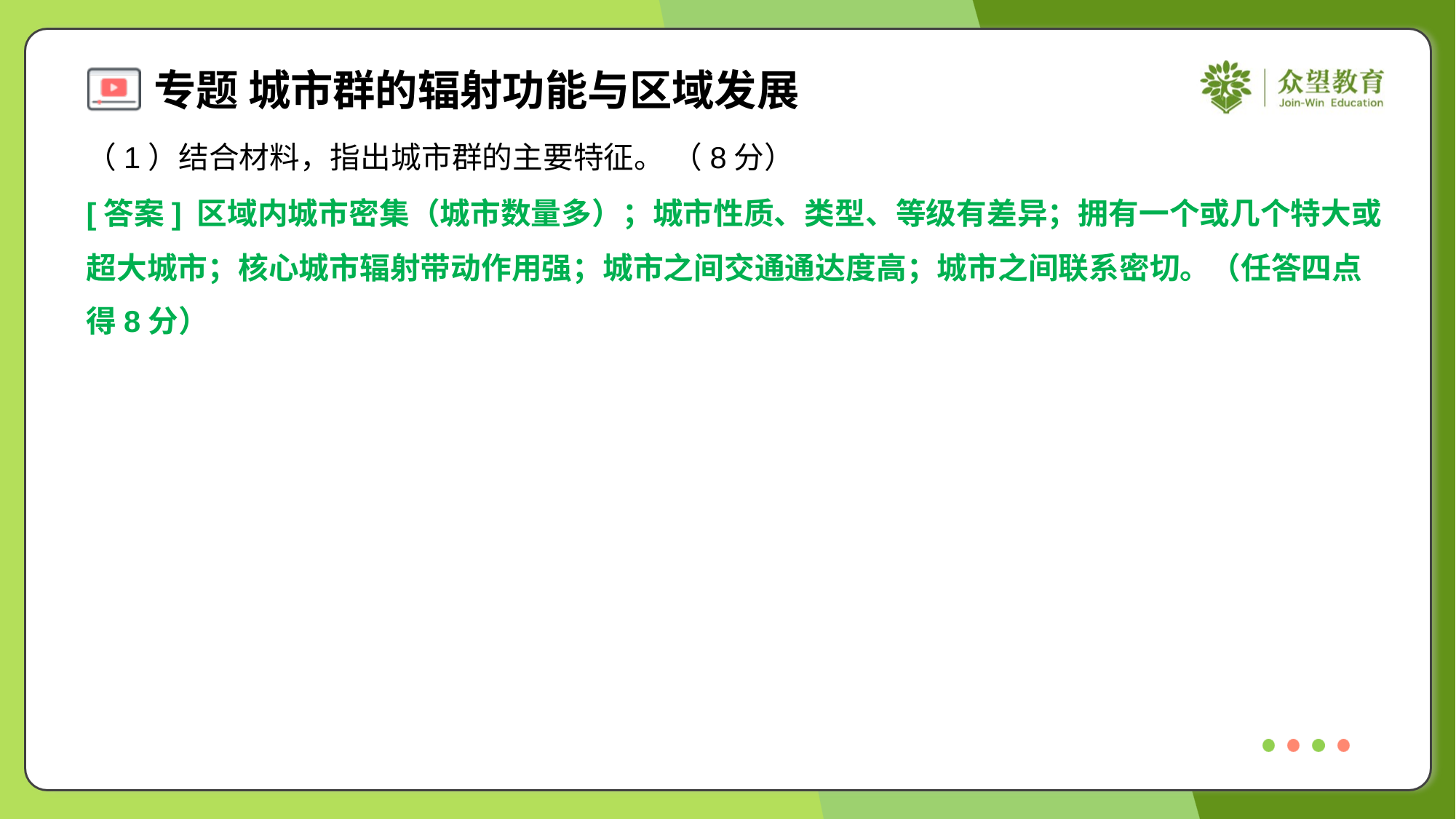

（1）结合材料，指出城市群的主要特征。 （8分）
[答案] 区域内城市密集（城市数量多）；城市性质、类型、等级有差异；拥有一个或几个特大或
超大城市；核心城市辐射带动作用强；城市之间交通通达度高；城市之间联系密切。（任答四点
得8分）